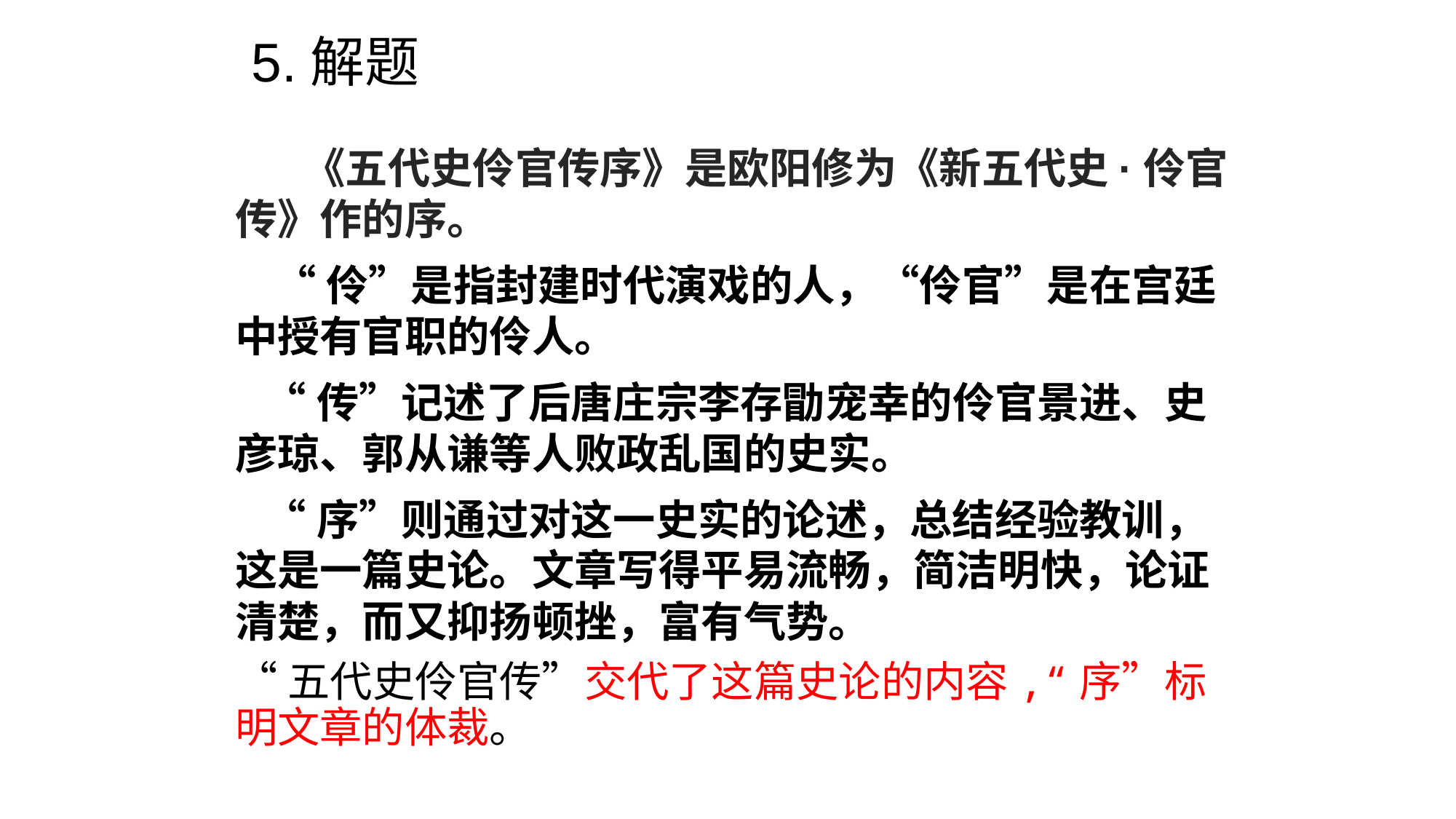

# 5.解题
      《五代史伶官传序》是欧阳修为《新五代史·伶官传》作的序。
    “伶”是指封建时代演戏的人，“伶官”是在宫廷中授有官职的伶人。
   “传”记述了后唐庄宗李存勖宠幸的伶官景进、史彦琼、郭从谦等人败政乱国的史实。
   “序”则通过对这一史实的论述，总结经验教训，这是一篇史论。文章写得平易流畅，简洁明快，论证清楚，而又抑扬顿挫，富有气势。
“五代史伶官传”交代了这篇史论的内容,“序”标明文章的体裁。